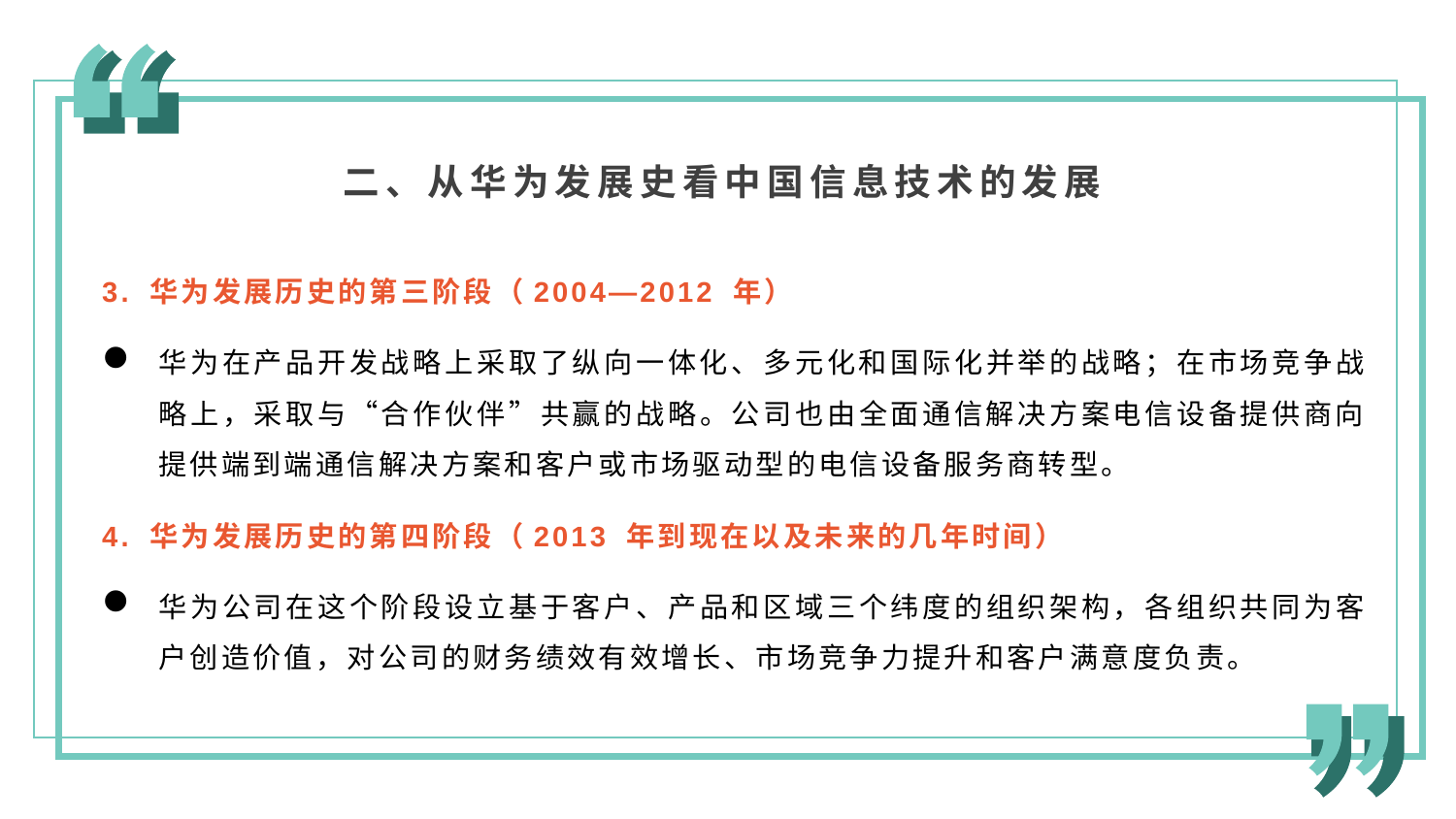

二、从华为发展史看中国信息技术的发展
3. 华为发展历史的第三阶段（2004—2012 年）
华为在产品开发战略上采取了纵向一体化、多元化和国际化并举的战略；在市场竞争战略上，采取与“合作伙伴”共赢的战略。公司也由全面通信解决方案电信设备提供商向提供端到端通信解决方案和客户或市场驱动型的电信设备服务商转型。
4. 华为发展历史的第四阶段（2013 年到现在以及未来的几年时间）
华为公司在这个阶段设立基于客户、产品和区域三个纬度的组织架构，各组织共同为客户创造价值，对公司的财务绩效有效增长、市场竞争力提升和客户满意度负责。